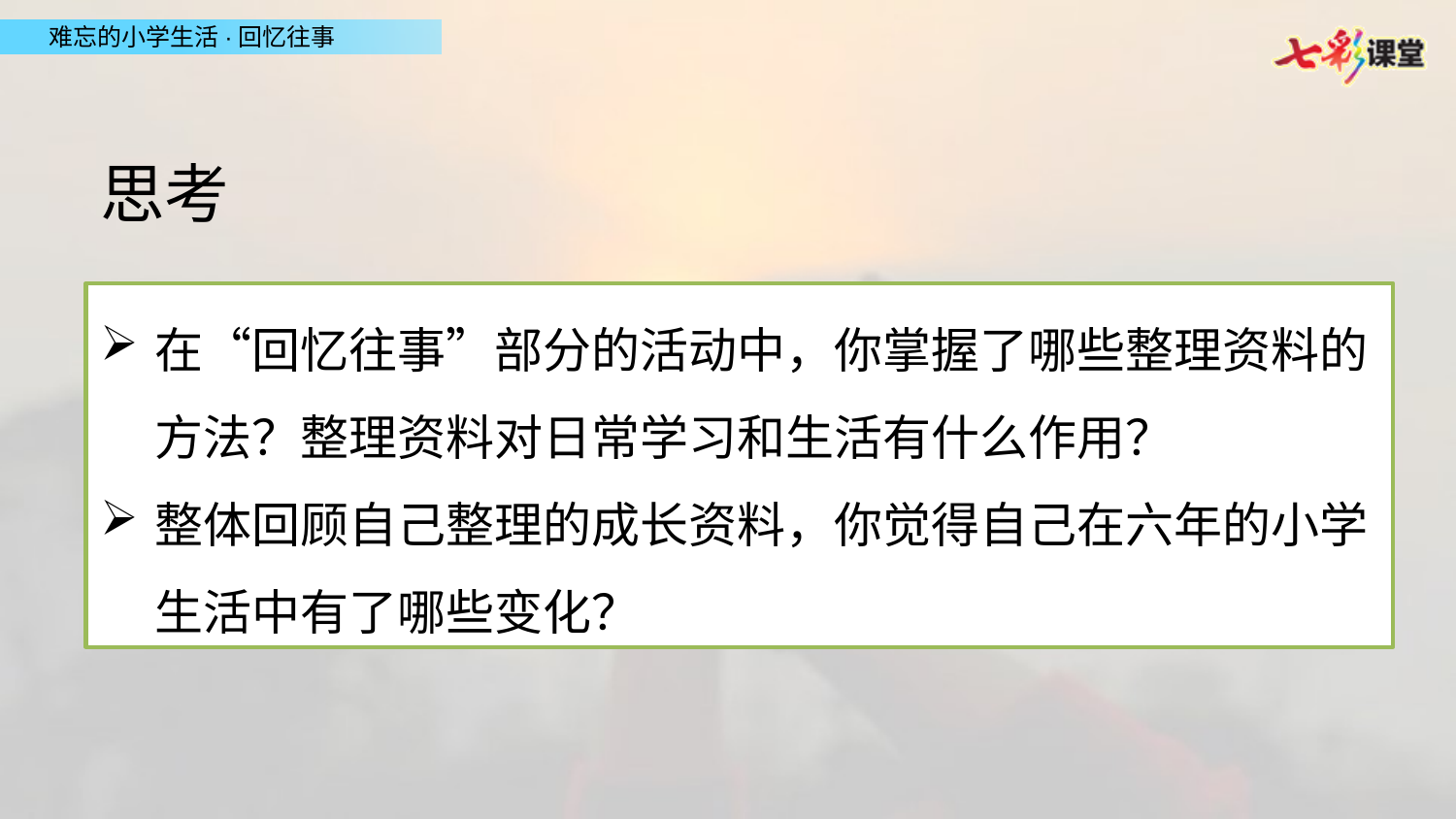

思考
在“回忆往事”部分的活动中，你掌握了哪些整理资料的方法？整理资料对日常学习和生活有什么作用？
整体回顾自己整理的成长资料，你觉得自己在六年的小学生活中有了哪些变化？